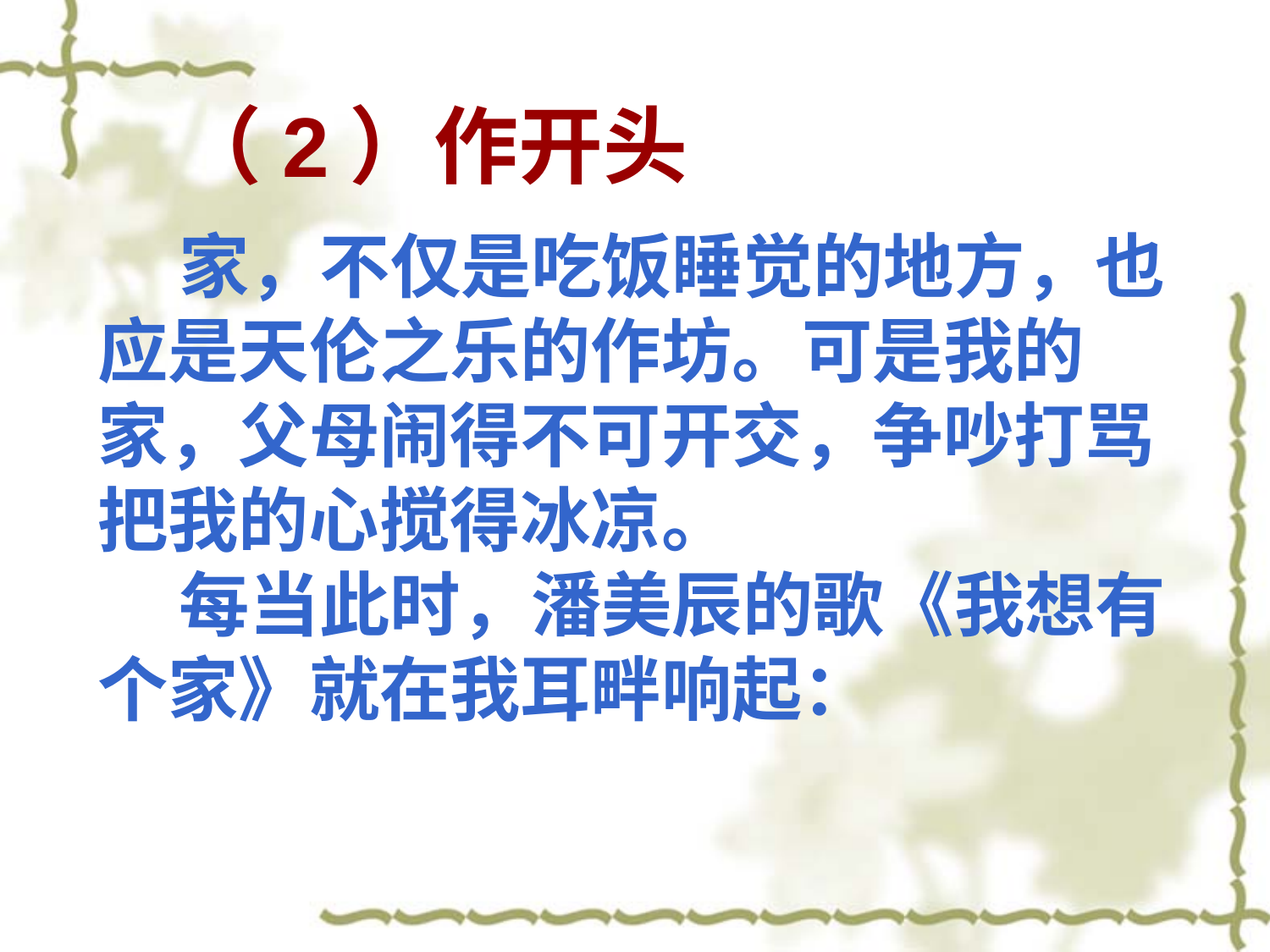

（2）作开头
    家，不仅是吃饭睡觉的地方，也应是天伦之乐的作坊。可是我的家，父母闹得不可开交，争吵打骂把我的心搅得冰凉。
    每当此时，潘美辰的歌《我想有个家》就在我耳畔响起：
61